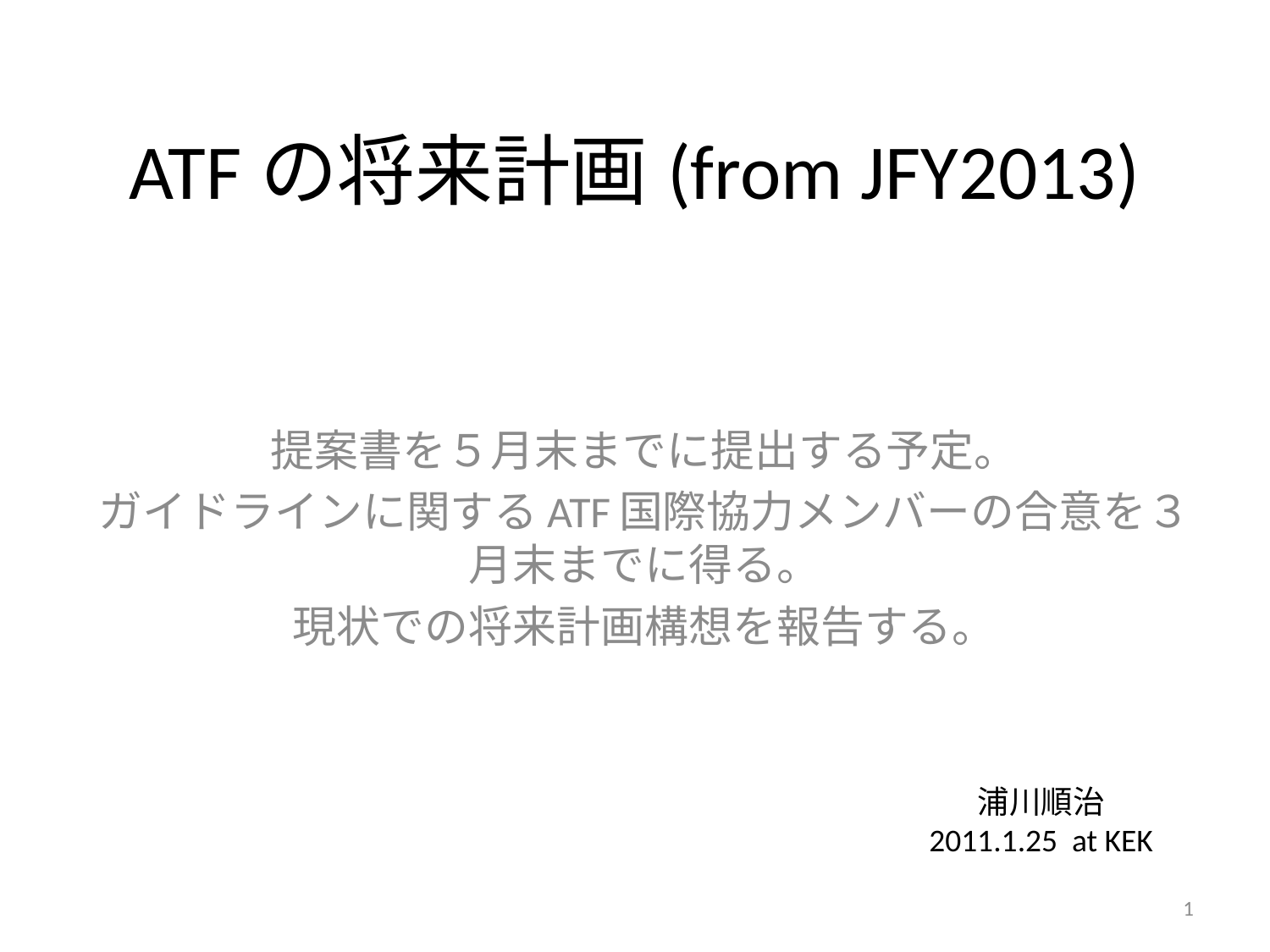

# ATFの将来計画(from JFY2013)
提案書を５月末までに提出する予定。
ガイドラインに関するATF国際協力メンバーの合意を３月末までに得る。
現状での将来計画構想を報告する。
浦川順治
2011.1.25  at KEK
1